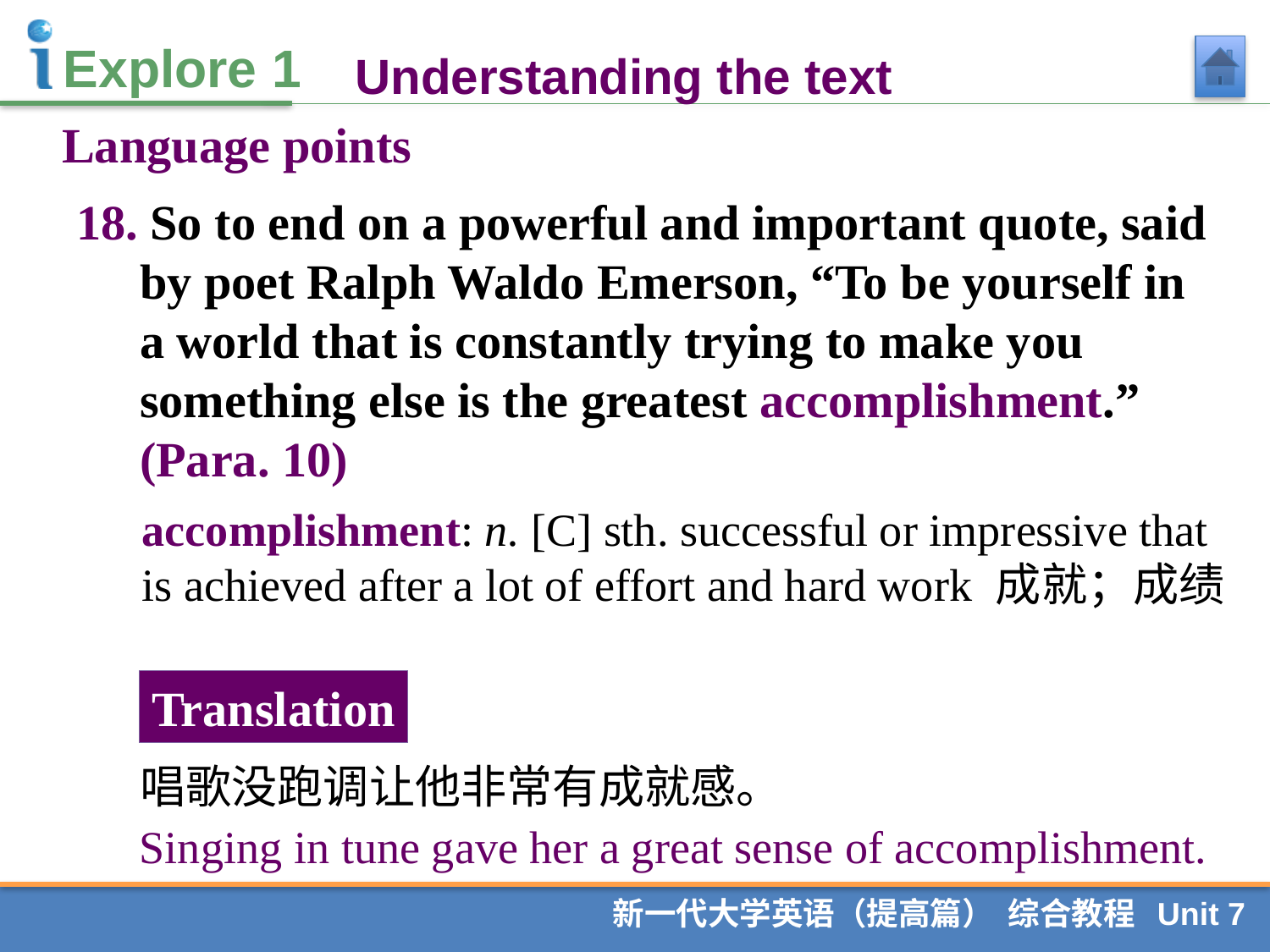

Understanding the text
Language points
18. So to end on a powerful and important quote, said by poet Ralph Waldo Emerson, “To be yourself in a world that is constantly trying to make you something else is the greatest accomplishment.” (Para. 10)
accomplishment: n. [C] sth. successful or impressive that is achieved after a lot of effort and hard work 成就；成绩
Translation
唱歌没跑调让他非常有成就感。
Singing in tune gave her a great sense of accomplishment.